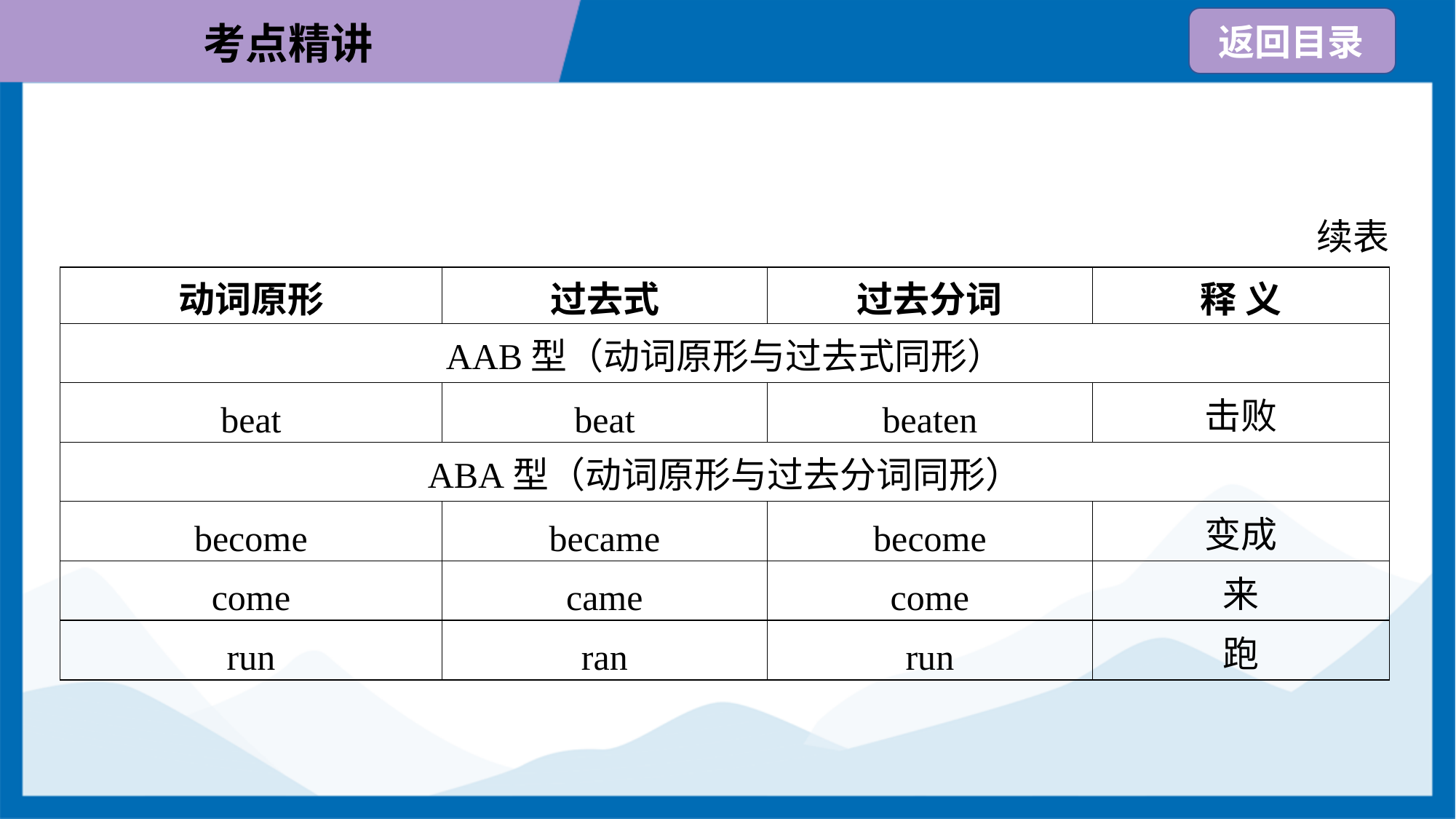

续表
| 动词原形 | 过去式 | 过去分词 | 释 义 |
| --- | --- | --- | --- |
| AAB型（动词原形与过去式同形） |  |  |  |
| beat | beat | beaten | 击败 |
| ABA型（动词原形与过去分词同形） |  |  |  |
| become | became | become | 变成 |
| come | came | come | 来 |
| run | ran | run | 跑 |